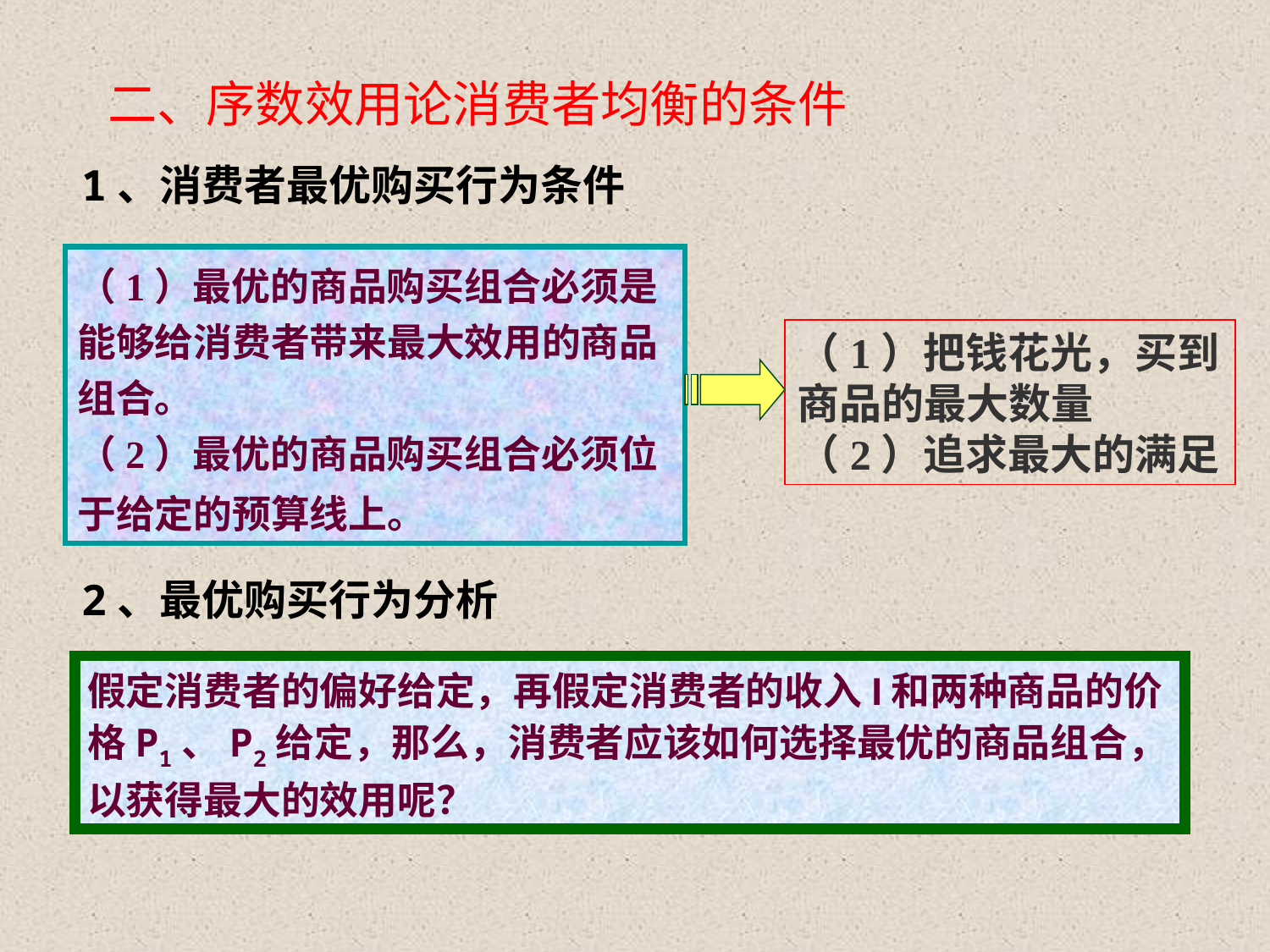

# 二、序数效用论消费者均衡的条件
1、消费者最优购买行为条件
（1）最优的商品购买组合必须是能够给消费者带来最大效用的商品组合。
（2）最优的商品购买组合必须位于给定的预算线上。
（1）把钱花光，买到商品的最大数量
（2）追求最大的满足

2、最优购买行为分析
假定消费者的偏好给定，再假定消费者的收入I和两种商品的价格P1、P2给定，那么，消费者应该如何选择最优的商品组合，以获得最大的效用呢？